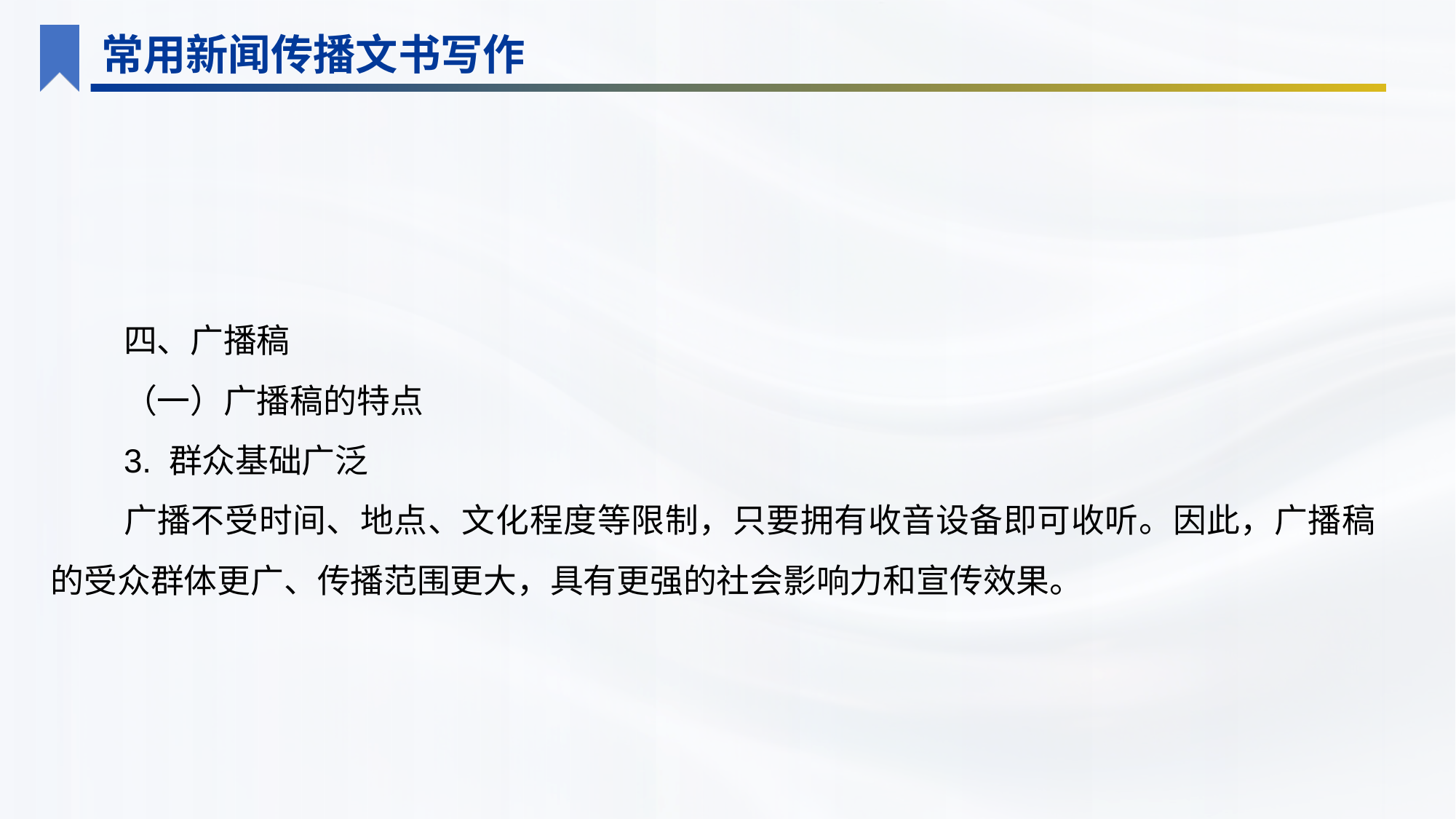

常用新闻传播文书写作
四、广播稿
（一）广播稿的特点
3. 群众基础广泛
广播不受时间、地点、文化程度等限制，只要拥有收音设备即可收听。因此，广播稿的受众群体更广、传播范围更大，具有更强的社会影响力和宣传效果。